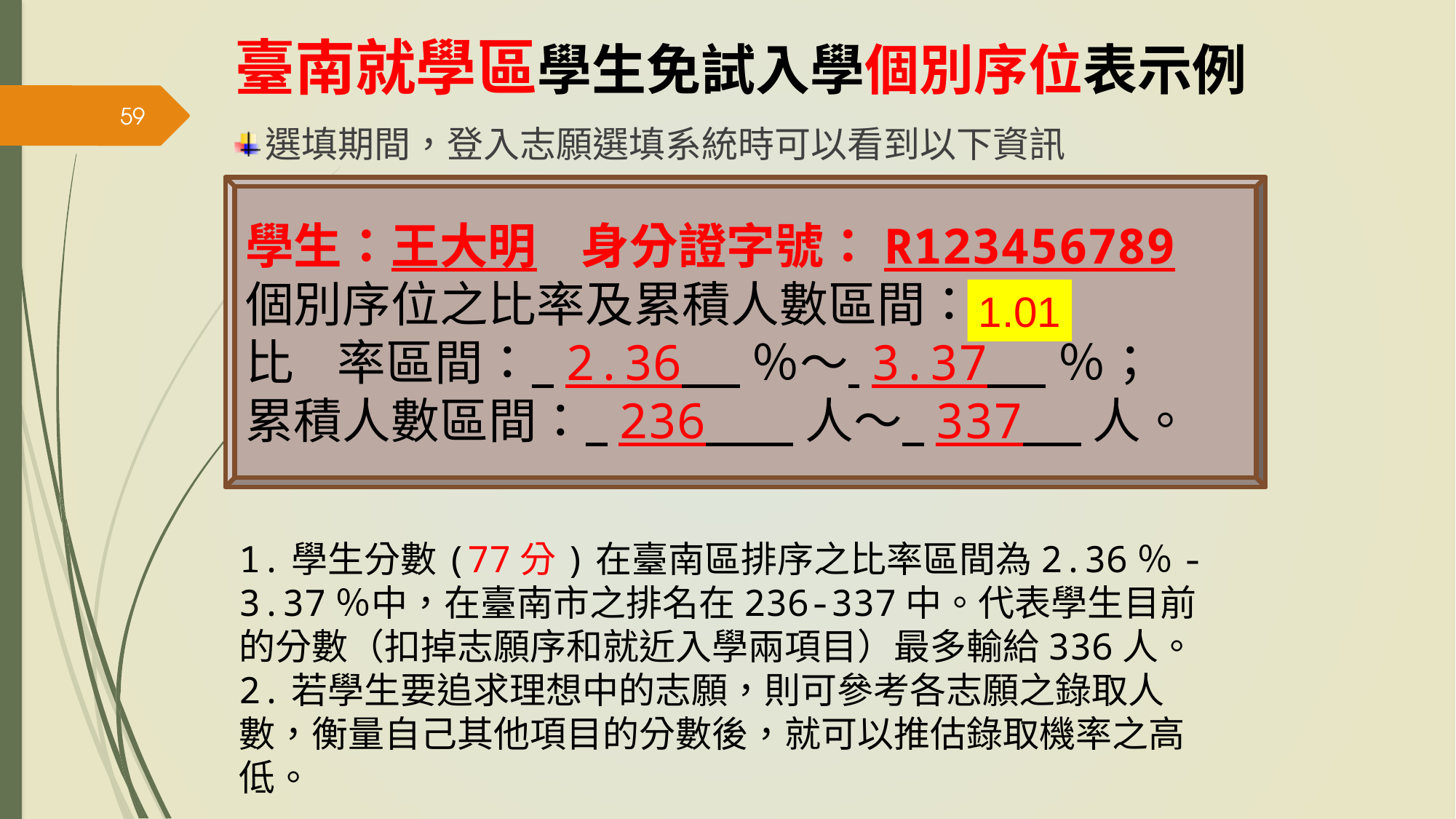

臺南就學區學生免試入學個別序位表示例
59
選填期間，登入志願選填系統時可以看到以下資訊
學生：王大明    身分證字號：R123456789
個別序位之比率及累積人數區間：
比    率區間：  2.36  ％～ 3.37  ％；
累積人數區間：  236   人～  337  人。
1.01
1.學生分數(77分)在臺南區排序之比率區間為2.36％-3.37％中，在臺南市之排名在236-337中。代表學生目前的分數（扣掉志願序和就近入學兩項目）最多輸給336人。
2.若學生要追求理想中的志願，則可參考各志願之錄取人數，衡量自己其他項目的分數後，就可以推估錄取機率之高低。